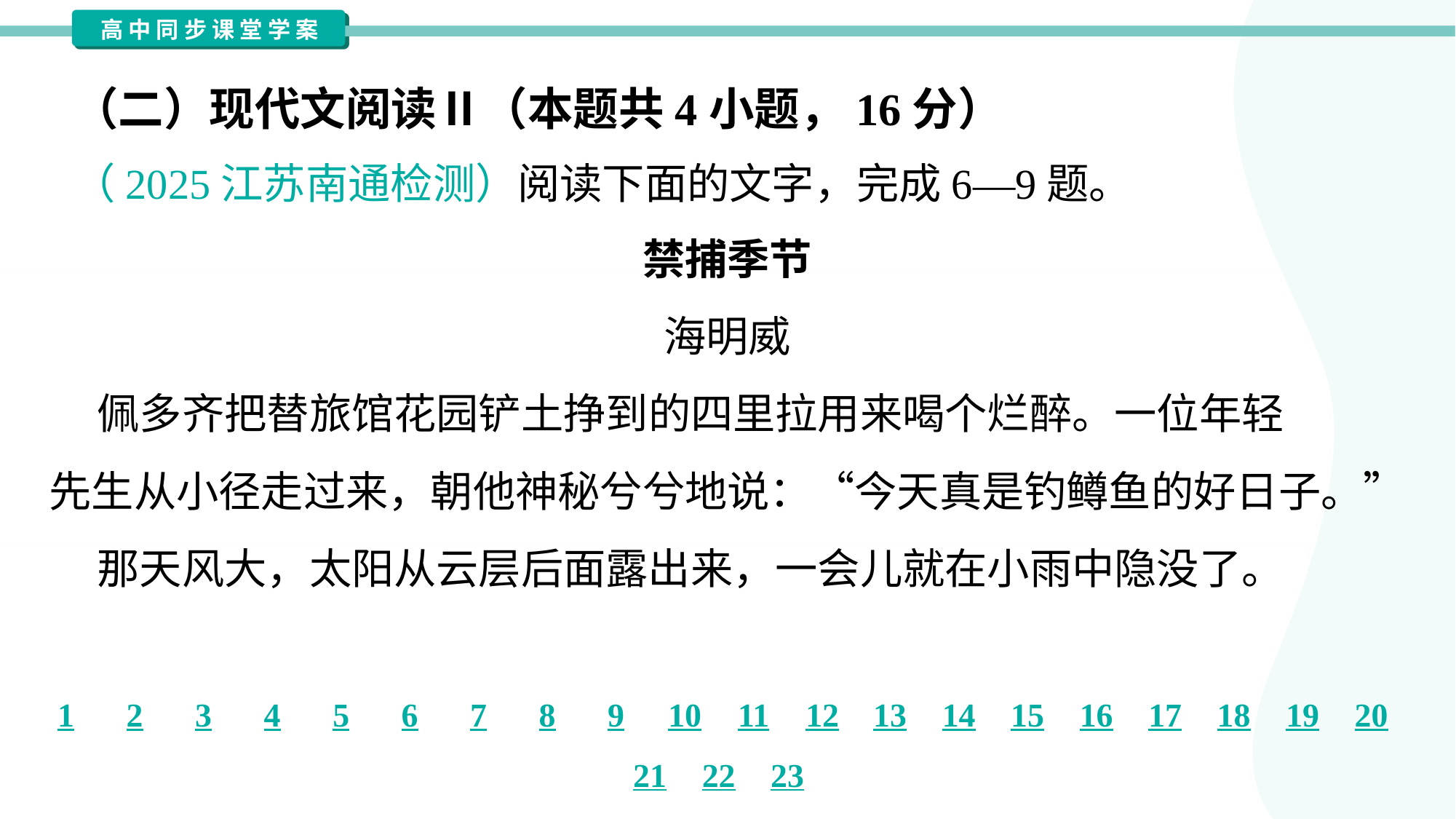

（二）现代文阅读Ⅱ（本题共4小题，16分）
（2025江苏南通检测）阅读下面的文字，完成6—9题。
禁捕季节
海明威
    佩多齐把替旅馆花园铲土挣到的四里拉用来喝个烂醉。一位年轻
先生从小径走过来，朝他神秘兮兮地说：“今天真是钓鳟鱼的好日子。”
    那天风大，太阳从云层后面露出来，一会儿就在小雨中隐没了。